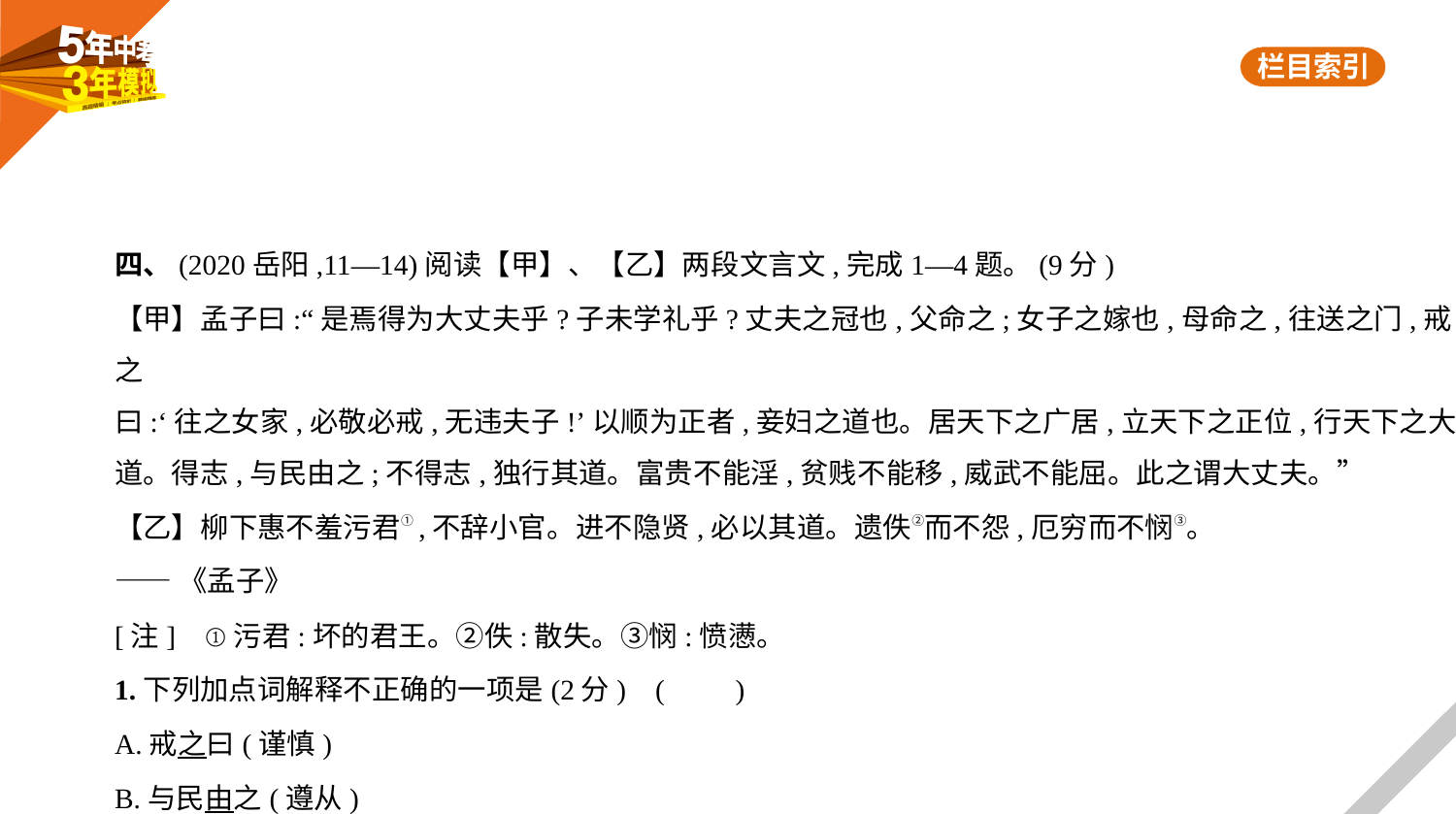

四、(2020岳阳,11—14)阅读【甲】、【乙】两段文言文,完成1—4题。(9分)
【甲】孟子曰:“是焉得为大丈夫乎?子未学礼乎?丈夫之冠也,父命之;女子之嫁也,母命之,往送之门,戒之
曰:‘往之女家,必敬必戒,无违夫子!’以顺为正者,妾妇之道也。居天下之广居,立天下之正位,行天下之大
道。得志,与民由之;不得志,独行其道。富贵不能淫,贫贱不能移,威武不能屈。此之谓大丈夫。”
【乙】柳下惠不羞污君①,不辞小官。进不隐贤,必以其道。遗佚②而不怨,厄穷而不悯③。
——《孟子》
[注]    ①污君:坏的君王。②佚:散失。③悯:愤懑。
1.下列加点词解释不正确的一项是(2分) (　　)
A.戒之曰(谨慎)
B.与民由之(遵从)